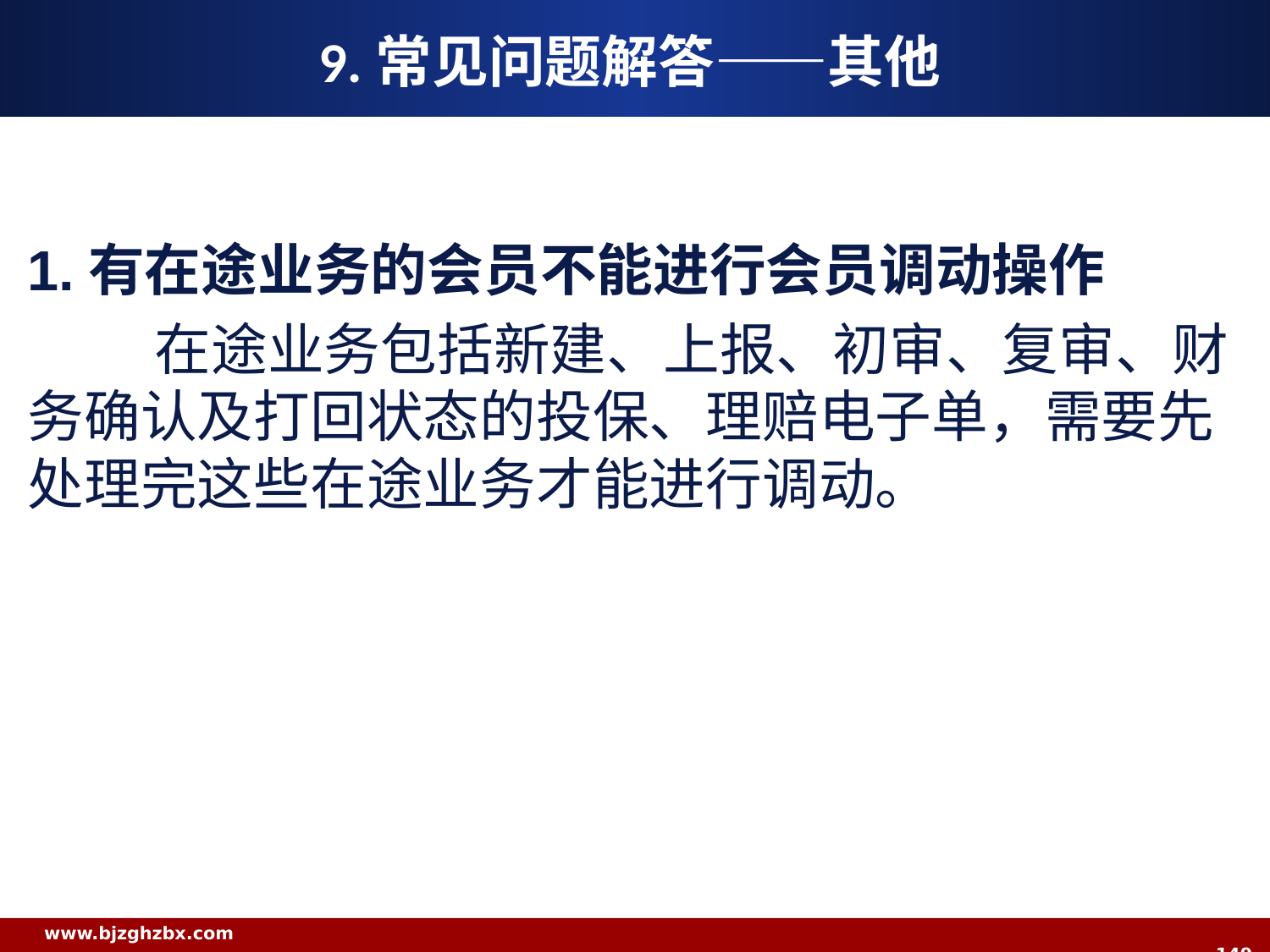

# 9.常见问题解答——其他
1.有在途业务的会员不能进行会员调动操作
	在途业务包括新建、上报、初审、复审、财务确认及打回状态的投保、理赔电子单，需要先处理完这些在途业务才能进行调动。

www.bjzghzbx.com                                                                                                                                                                      149